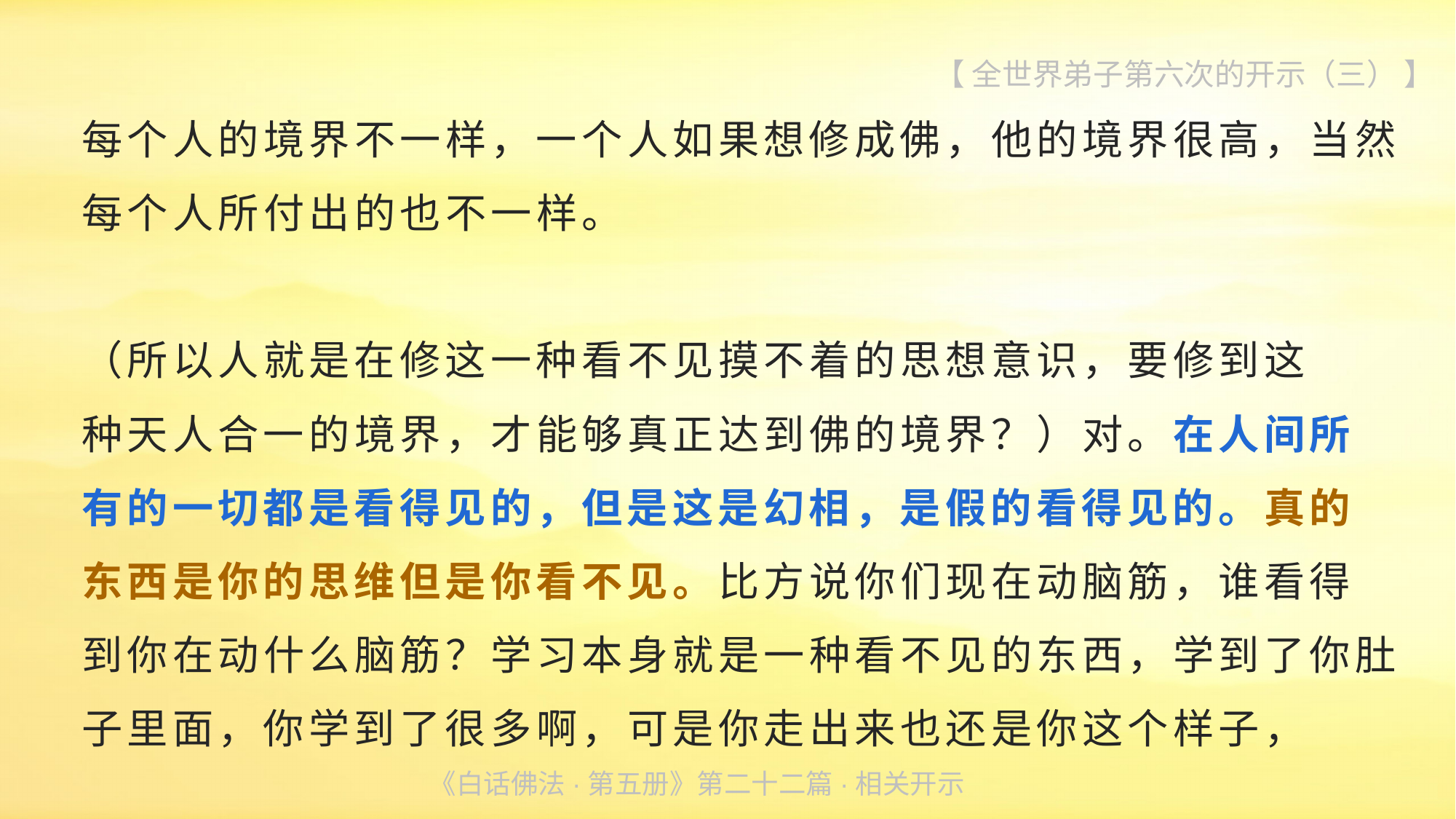

【 全世界弟子第六次的开示（三） 】
每个人的境界不一样，一个人如果想修成佛，他的境界很高，当然每个人所付出的也不一样。

（所以人就是在修这一种看不见摸不着的思想意识，要修到这
种天人合一的境界，才能够真正达到佛的境界？）对。在人间所
有的一切都是看得见的，但是这是幻相，是假的看得见的。真的
东西是你的思维但是你看不见。比方说你们现在动脑筋，谁看得
到你在动什么脑筋？学习本身就是一种看不见的东西，学到了你肚子里面，你学到了很多啊，可是你走出来也还是你这个样子，
《白话佛法·第五册》第二十二篇·相关开示